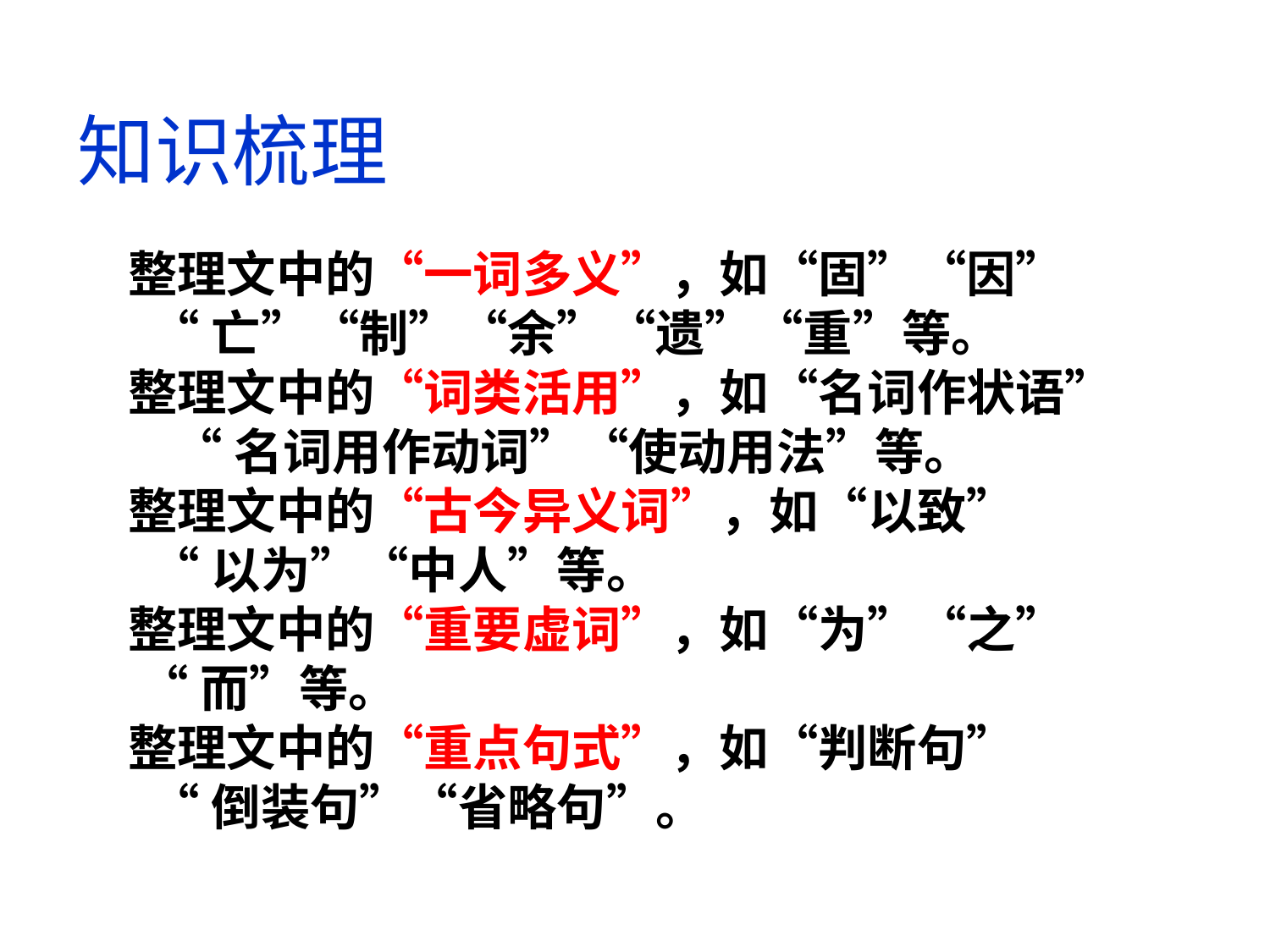

知识梳理
整理文中的“一词多义”，如“固”“因”
  “亡”“制”“余”“遗”“重”等。
整理文中的“词类活用”，如“名词作状语”
    “名词用作动词”“使动用法”等。
整理文中的“古今异义词”，如“以致”
  “以为”“中人”等。
整理文中的“重要虚词”，如“为”“之”
 “而”等。
整理文中的“重点句式”，如“判断句”
  “倒装句”“省略句”。